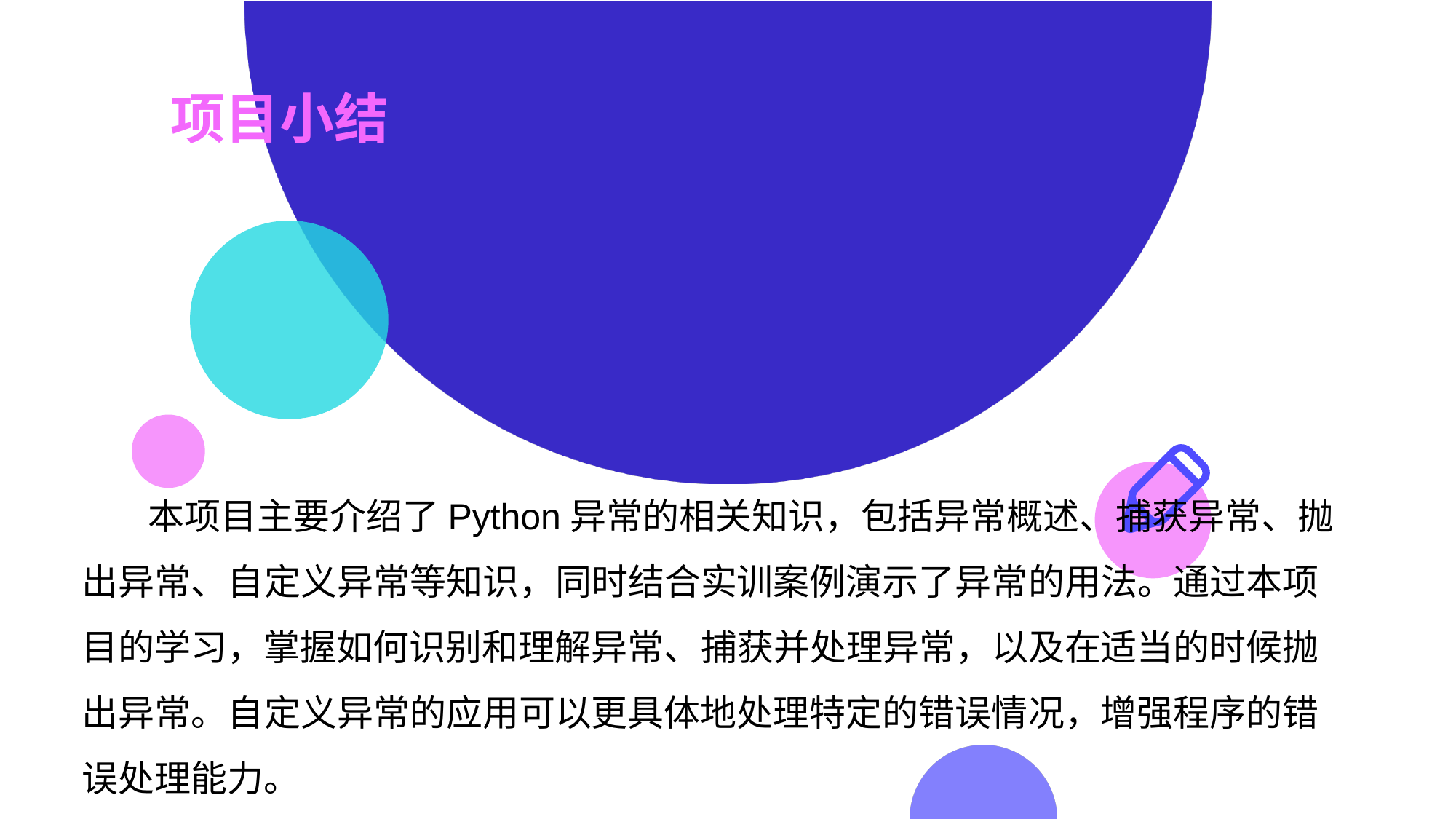

# 项目小结
       本项目主要介绍了Python异常的相关知识，包括异常概述、捕获异常、抛出异常、自定义异常等知识，同时结合实训案例演示了异常的用法。通过本项目的学习，掌握如何识别和理解异常、捕获并处理异常，以及在适当的时候抛出异常。自定义异常的应用可以更具体地处理特定的错误情况，增强程序的错误处理能力。